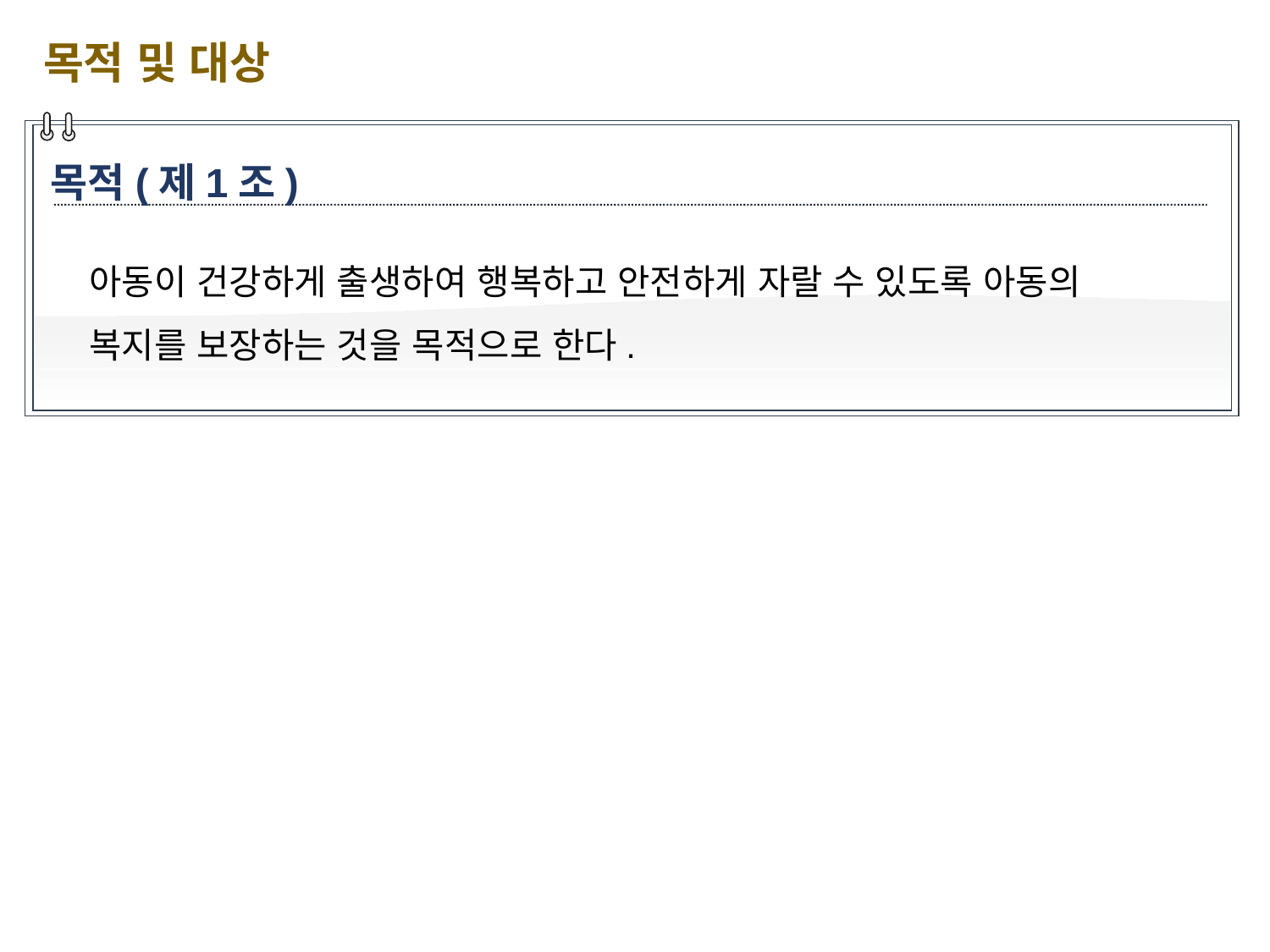

목적 및 대상

목적(제1조)

아동이 건강하게 출생하여 행복하고 안전하게 자랄 수 있도록 아동의 복지를 보장하는 것을 목적으로 한다.